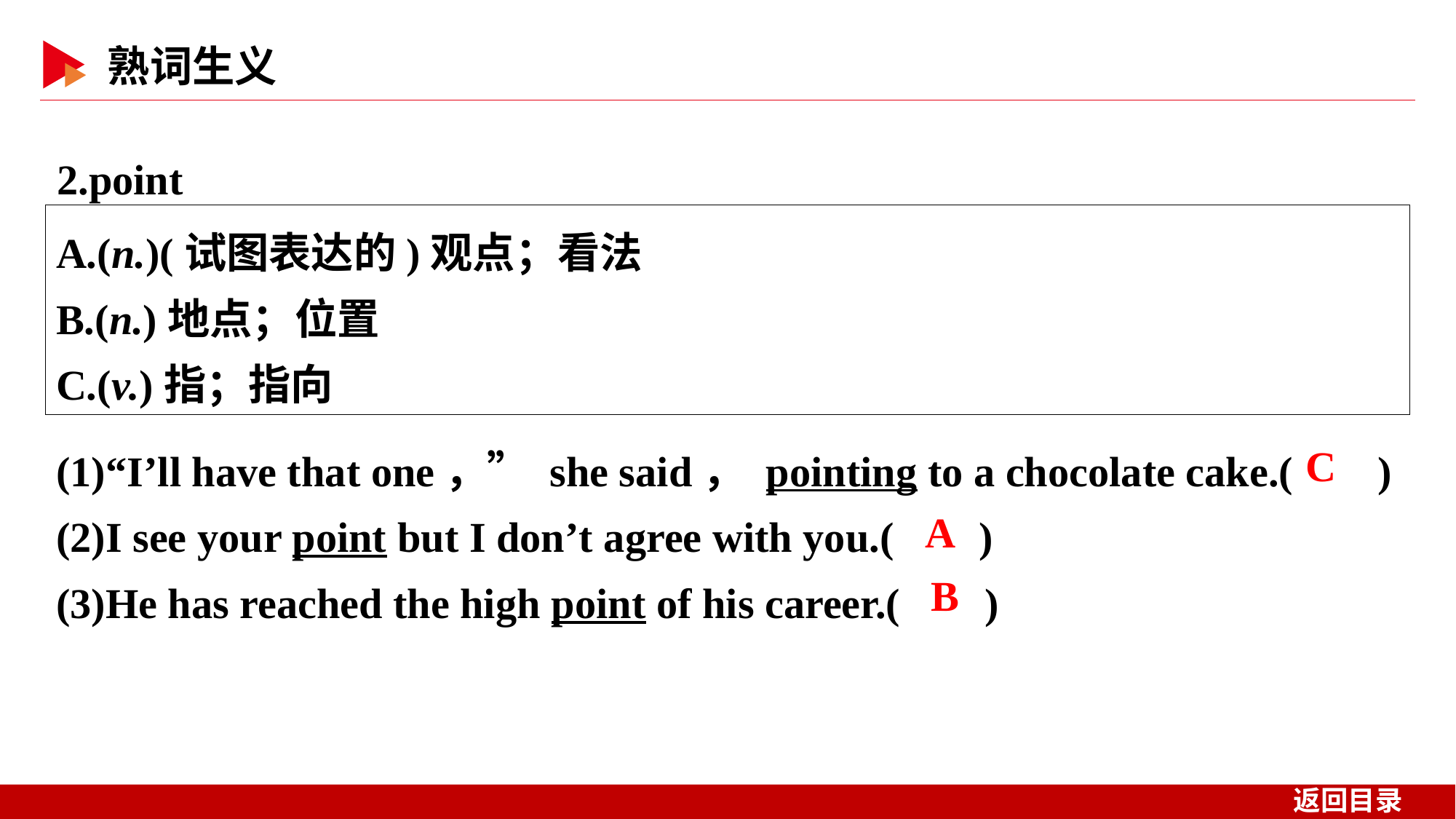

2.point
A.(n.)(试图表达的)观点；看法
B.(n.)地点；位置
C.(v.)指；指向
(1)“I’ll have that one，” she said， pointing to a chocolate cake.(        )
(2)I see your point but I don’t agree with you.(        )
(3)He has reached the high point of his career.(        )
   C
   A
   B